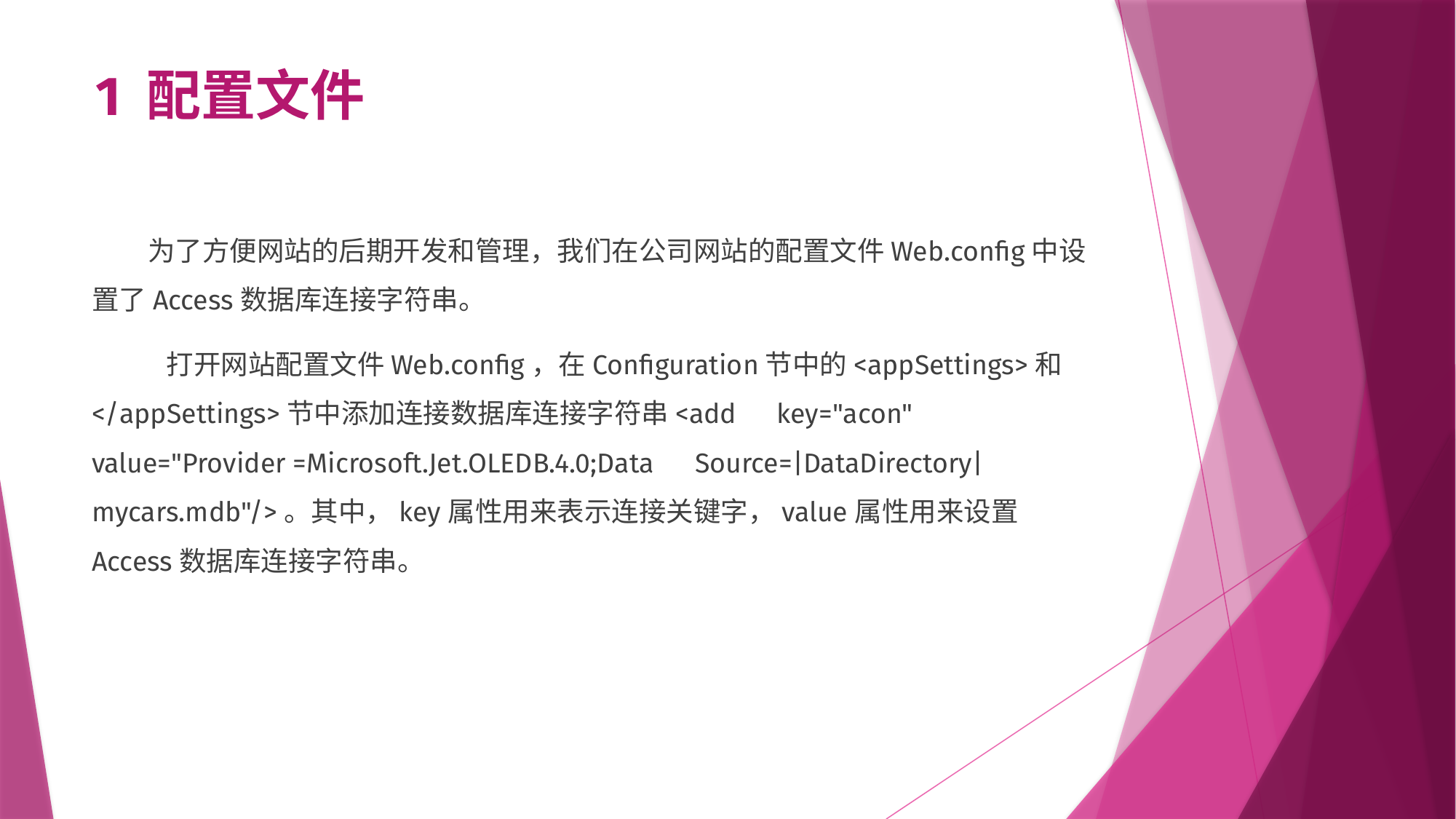

# 1 配置文件
        为了方便网站的后期开发和管理，我们在公司网站的配置文件Web.config中设置了Access数据库连接字符串。
           打开网站配置文件Web.config，在Configuration节中的<appSettings>和</appSettings>节中添加连接数据库连接字符串<add　key="acon"　value="Provider =Microsoft.Jet.OLEDB.4.0;Data　Source=|DataDirectory|mycars.mdb"/>。其中，key属性用来表示连接关键字，value属性用来设置Access数据库连接字符串。